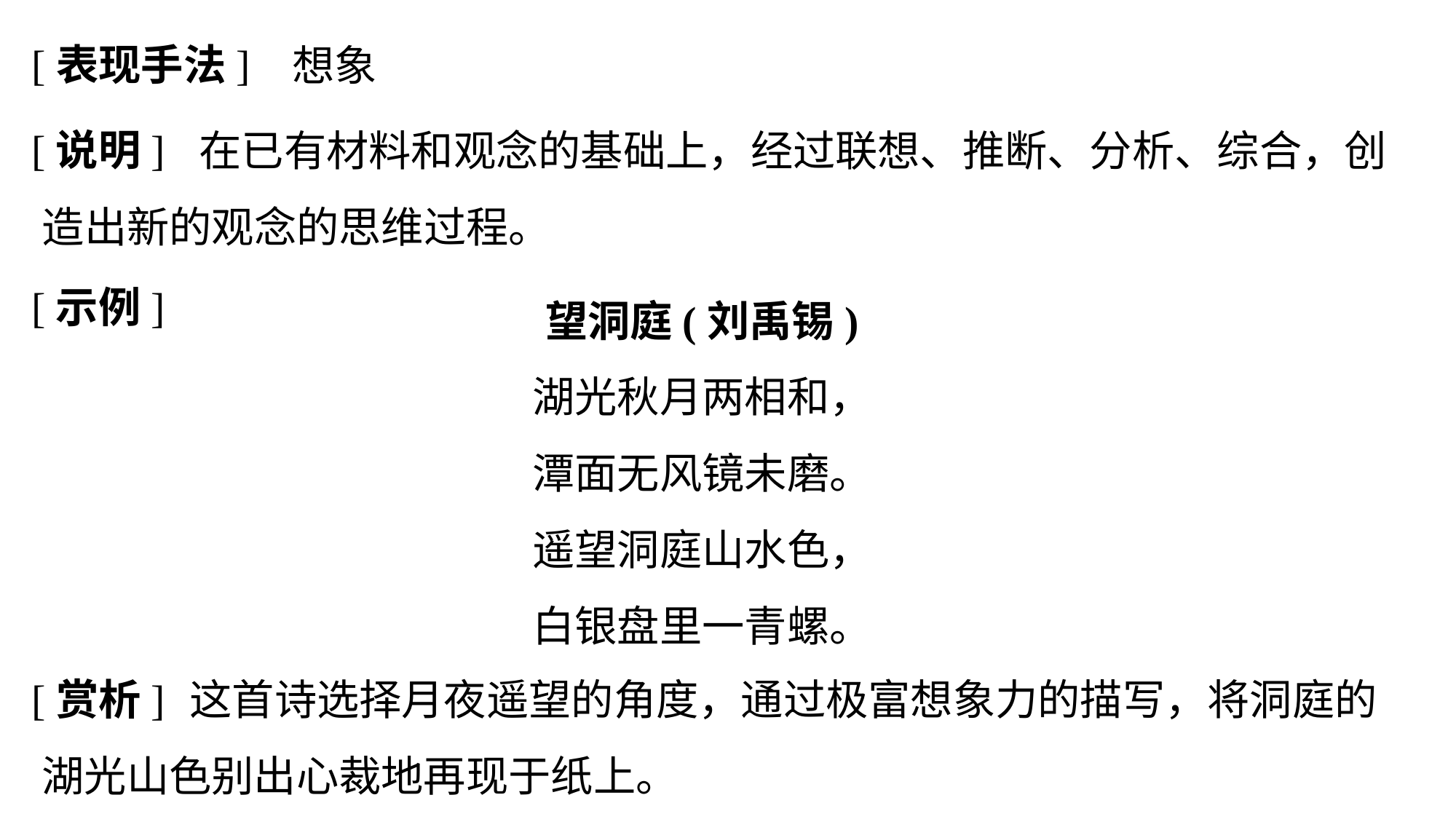

[表现手法]
想象
[说明]
	    在已有材料和观念的基础上，经过联想、推断、分析、综合，创造出新的观念的思维过程。
[示例]
望洞庭(刘禹锡)
湖光秋月两相和，
潭面无风镜未磨。
遥望洞庭山水色，
白银盘里一青螺。
[赏析]
	   这首诗选择月夜遥望的角度，通过极富想象力的描写，将洞庭的湖光山色别出心裁地再现于纸上。